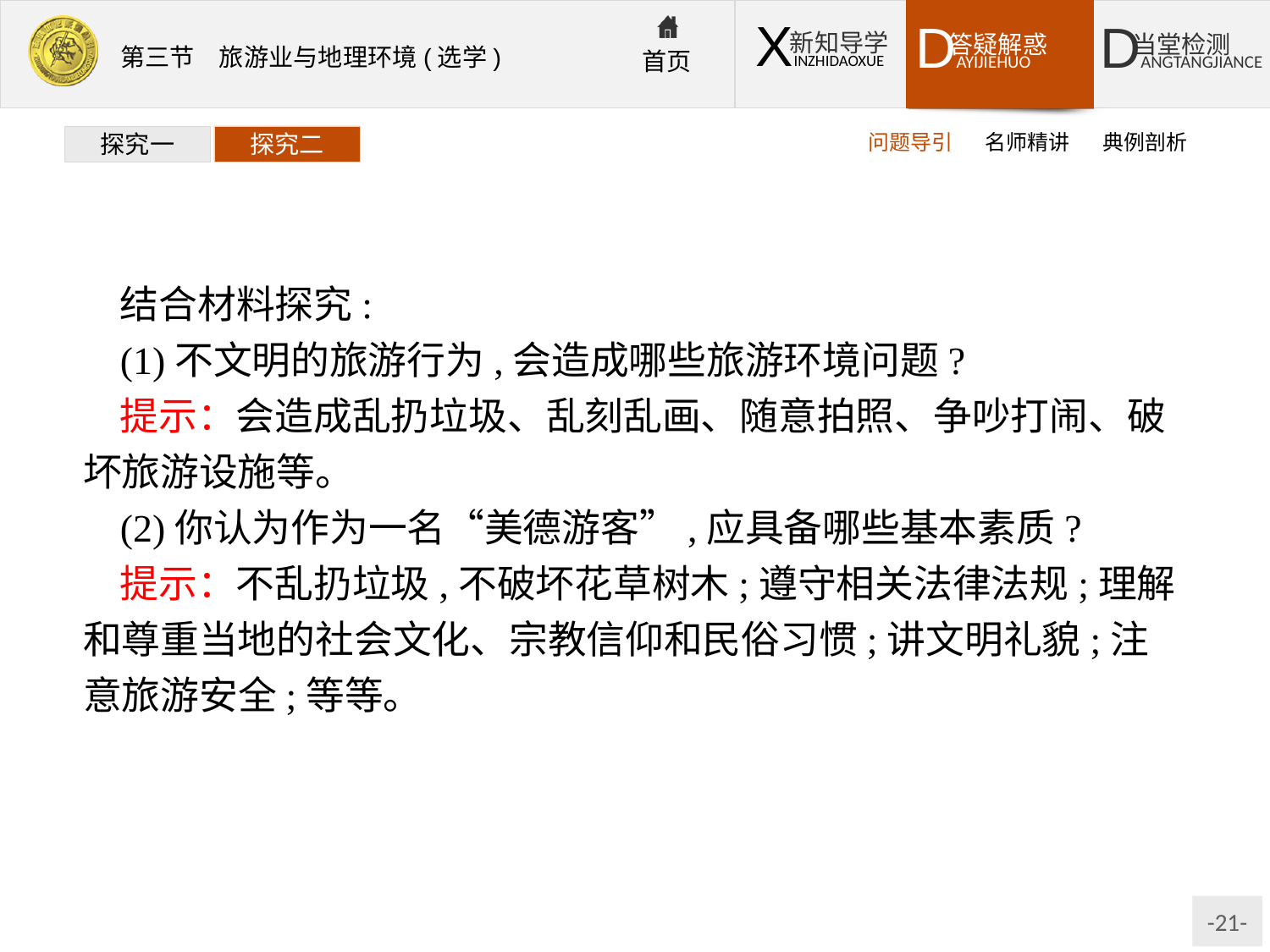

问题导引
名师精讲
典例剖析
探究一
探究二
结合材料探究:
(1)不文明的旅游行为,会造成哪些旅游环境问题?
提示：会造成乱扔垃圾、乱刻乱画、随意拍照、争吵打闹、破坏旅游设施等。
(2)你认为作为一名“美德游客”,应具备哪些基本素质?
提示：不乱扔垃圾,不破坏花草树木;遵守相关法律法规;理解和尊重当地的社会文化、宗教信仰和民俗习惯;讲文明礼貌;注意旅游安全;等等。